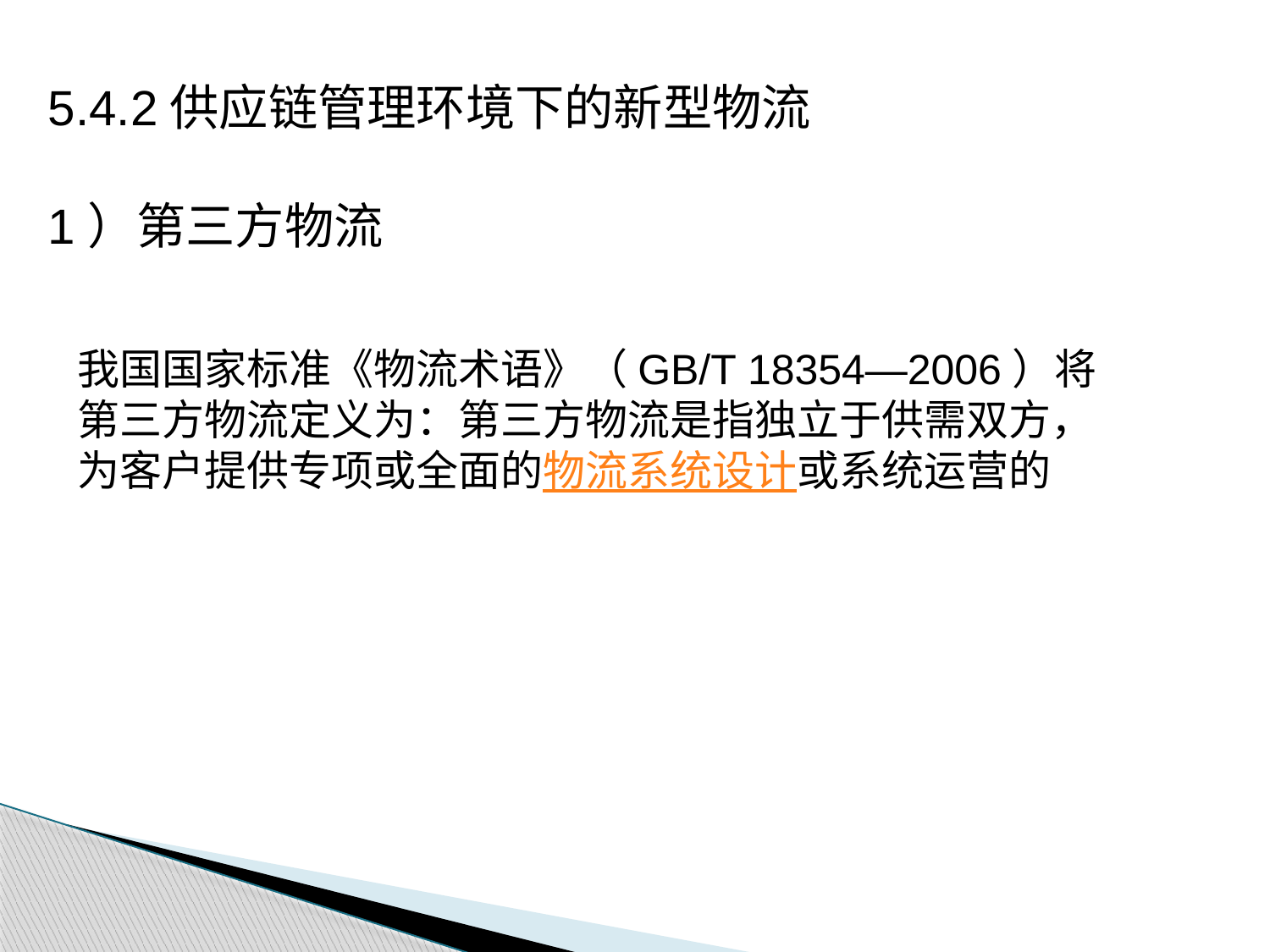

5.4.2供应链管理环境下的新型物流

1）第三方物流
我国国家标准《物流术语》（GB/T 18354—2006）将第三方物流定义为：第三方物流是指独立于供需双方，为客户提供专项或全面的物流系统设计或系统运营的